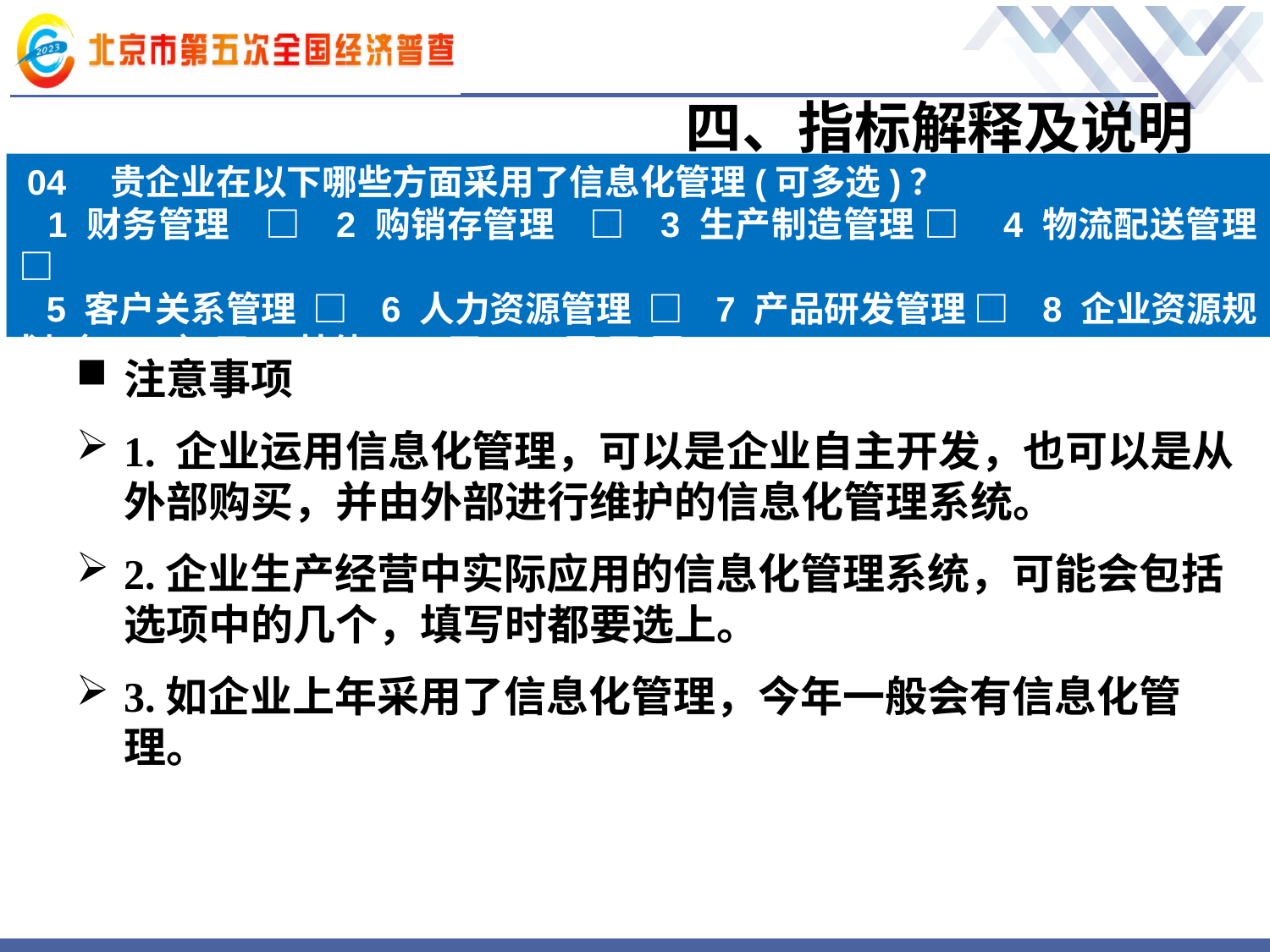

# 四、指标解释及说明
04　贵企业在以下哪些方面采用了信息化管理(可多选)？
  1 财务管理    □   2 购销存管理    □   3 生产制造管理 □    4 物流配送管理 □
  5 客户关系管理  □   6 人力资源管理  □   7 产品研发管理 □   8 企业资源规划（ERP）□9 其他          □   10无 □ 无
注意事项
1. 企业运用信息化管理，可以是企业自主开发，也可以是从外部购买，并由外部进行维护的信息化管理系统。
2.企业生产经营中实际应用的信息化管理系统，可能会包括选项中的几个，填写时都要选上。
3.如企业上年采用了信息化管理，今年一般会有信息化管理。